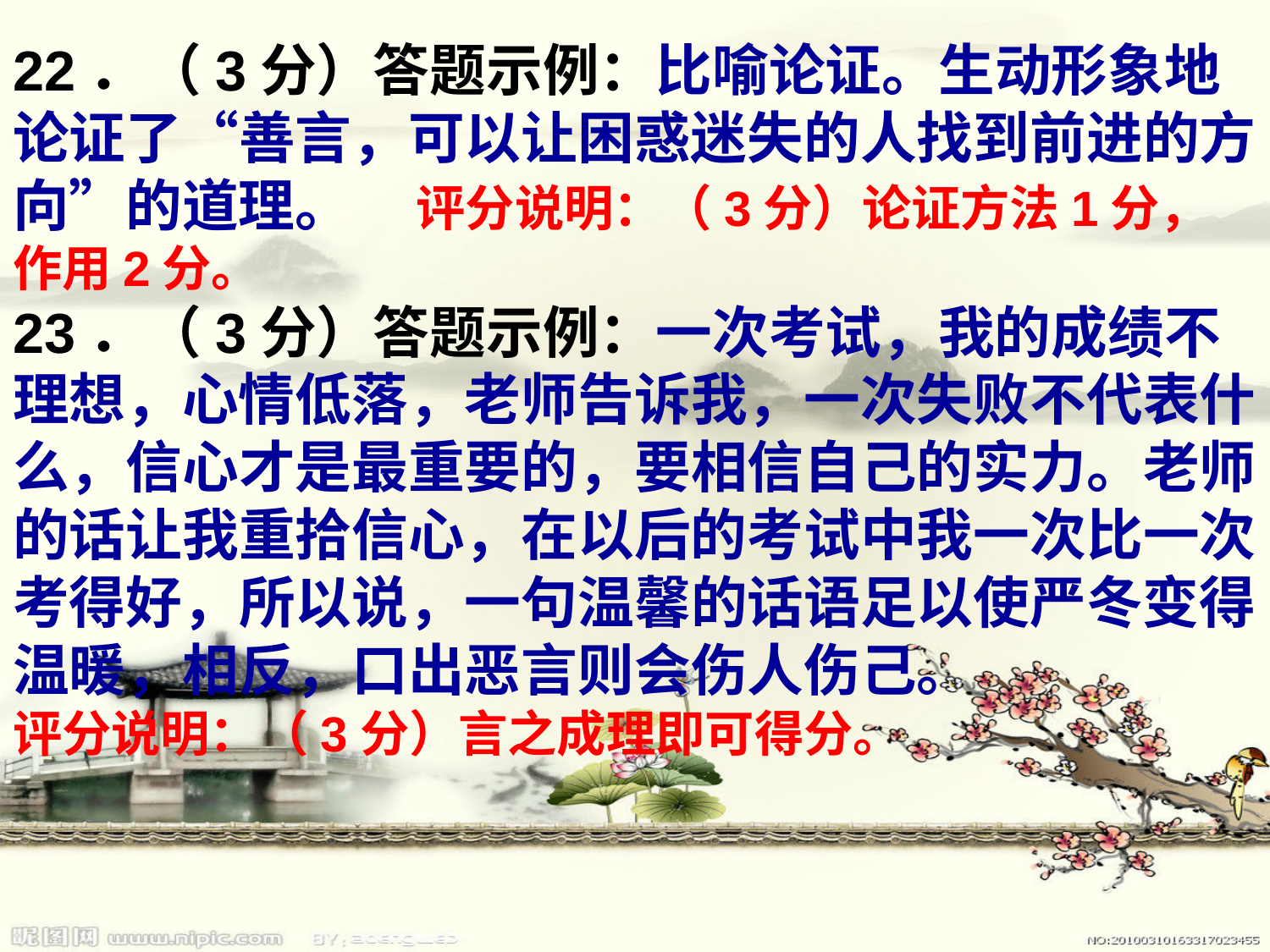

22．（3分）答题示例：比喻论证。生动形象地论证了“善言，可以让困惑迷失的人找到前进的方向”的道理。     评分说明：（3分）论证方法1分，作用2分。
23．（3分）答题示例：一次考试，我的成绩不理想，心情低落，老师告诉我，一次失败不代表什么，信心才是最重要的，要相信自己的实力。老师的话让我重拾信心，在以后的考试中我一次比一次考得好，所以说，一句温馨的话语足以使严冬变得温暖，相反，口出恶言则会伤人伤己。
评分说明：（3分）言之成理即可得分。